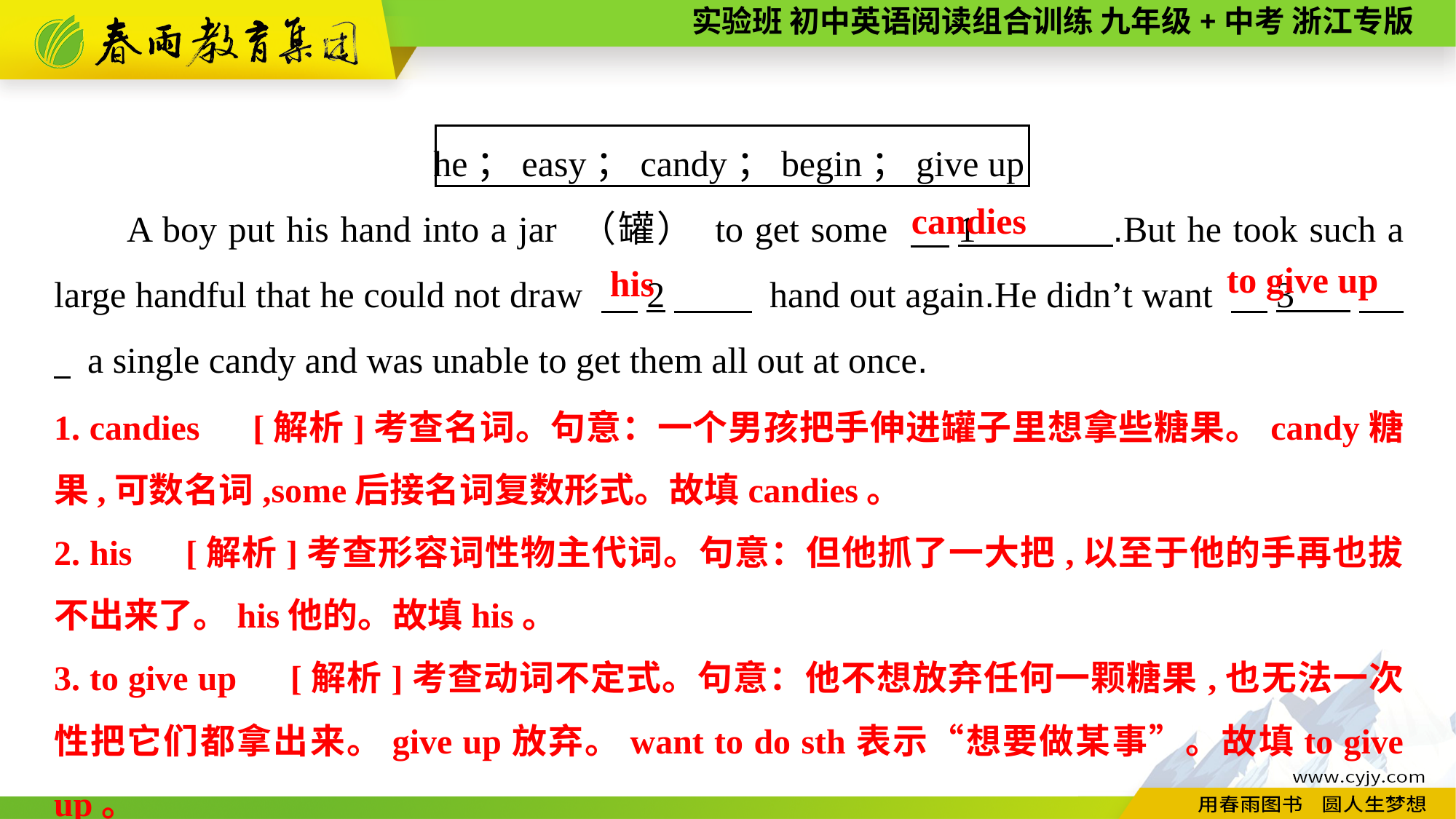

he；easy；candy；begin；give up
A boy put his hand into a jar （罐） to get some 　1            .But he took such a large handful that he could not draw 　2　      hand out again.He didn’t want 　3      　     a single candy and was unable to get them all out at once.

candies
to give up
his
1. candies　[解析]考查名词。句意：一个男孩把手伸进罐子里想拿些糖果。candy糖果,可数名词,some后接名词复数形式。故填candies。
2. his　[解析]考查形容词性物主代词。句意：但他抓了一大把,以至于他的手再也拔不出来了。his他的。故填his。
3. to give up　[解析]考查动词不定式。句意：他不想放弃任何一颗糖果,也无法一次性把它们都拿出来。give up放弃。want to do sth表示“想要做某事”。故填to give up。